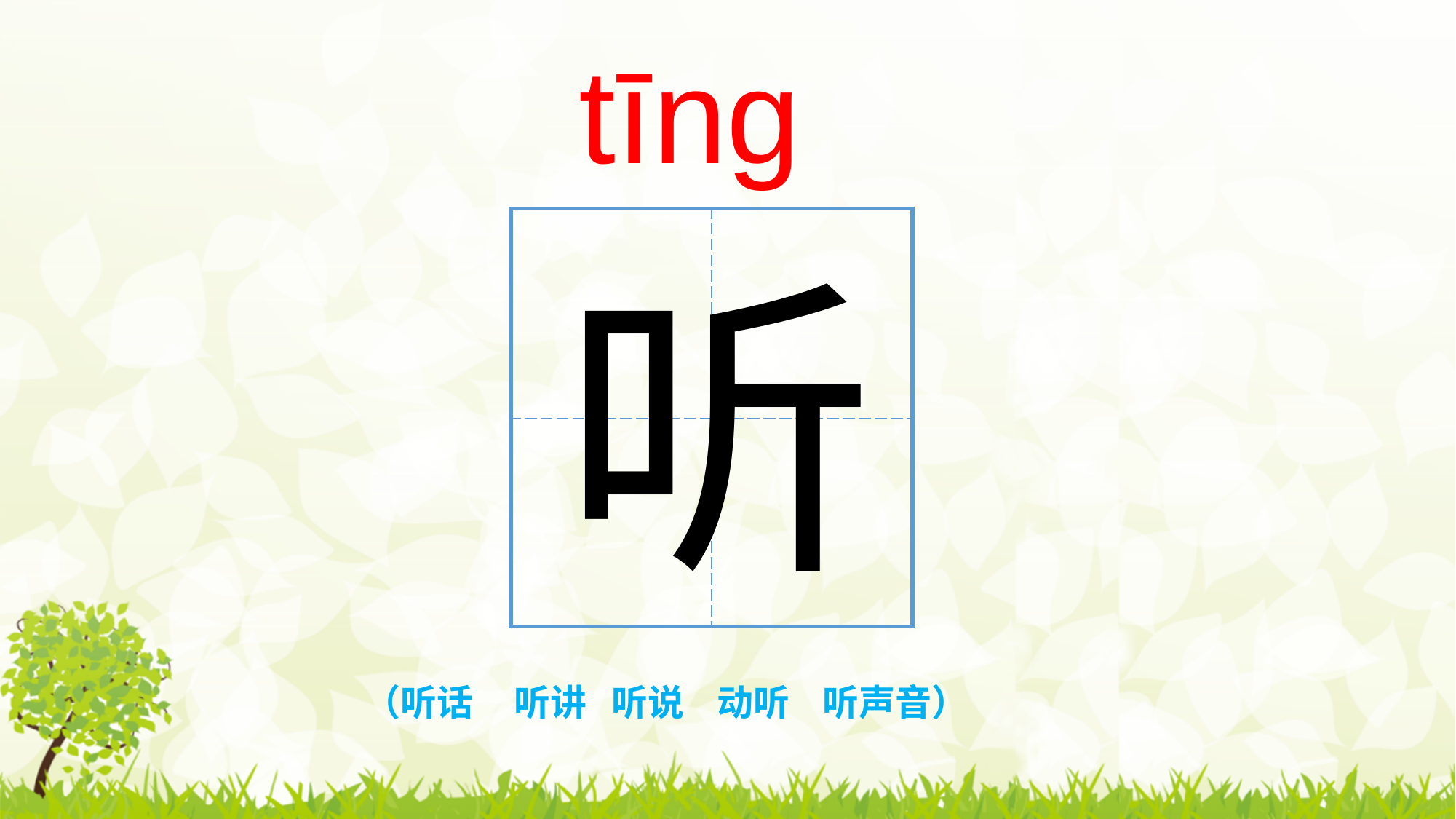

tīng
|  |  |
| --- | --- |
|  |  |
听
（听话     听讲   听说    动听    听声音）